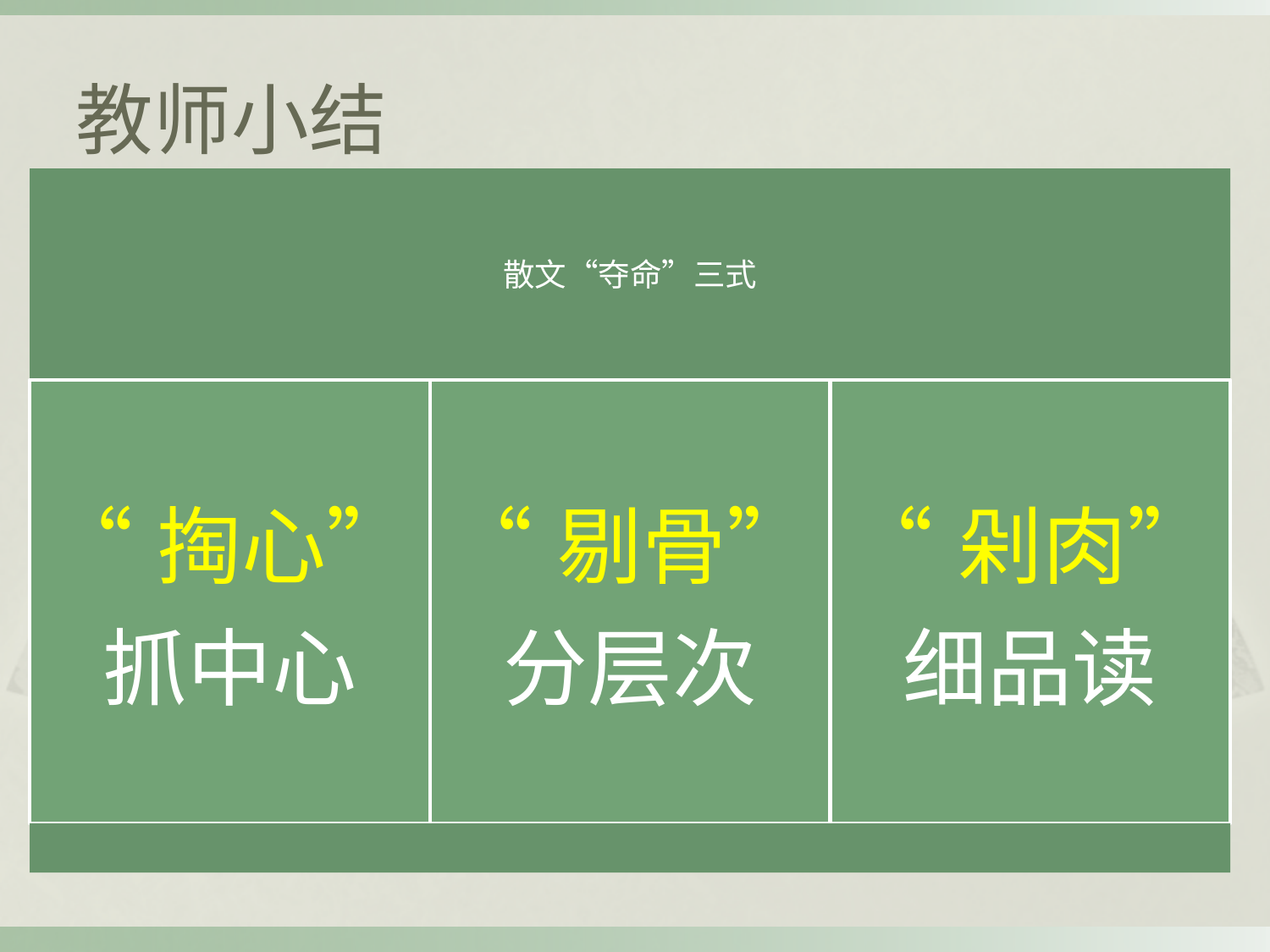

# 教师小结
散文“夺命”三式
“掏心”
抓中心
“剔骨”
分层次
“剁肉”
细品读